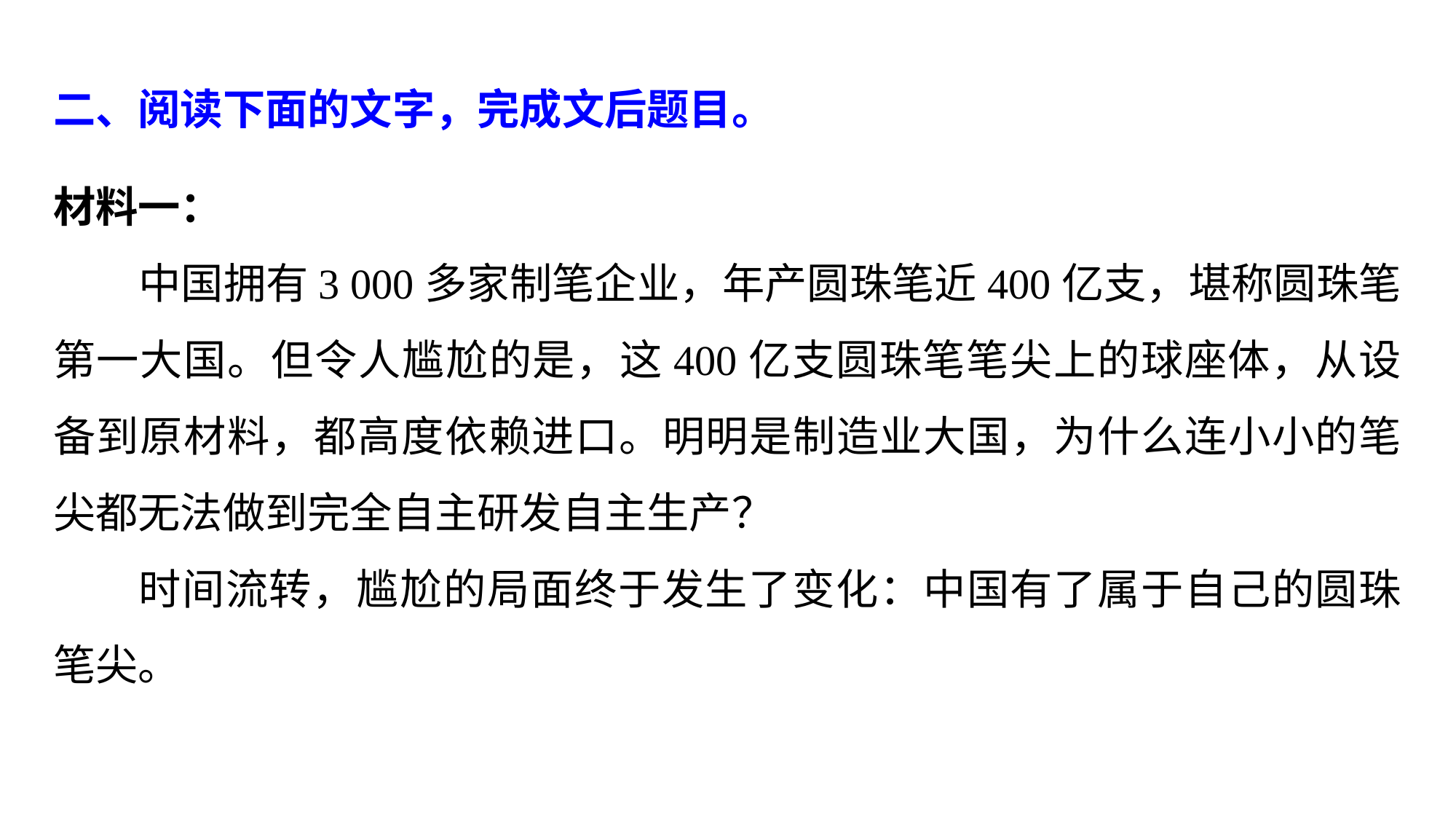

二、阅读下面的文字，完成文后题目。
材料一：
中国拥有3 000多家制笔企业，年产圆珠笔近400亿支，堪称圆珠笔第一大国。但令人尴尬的是，这400亿支圆珠笔笔尖上的球座体，从设备到原材料，都高度依赖进口。明明是制造业大国，为什么连小小的笔尖都无法做到完全自主研发自主生产？
时间流转，尴尬的局面终于发生了变化：中国有了属于自己的圆珠笔尖。